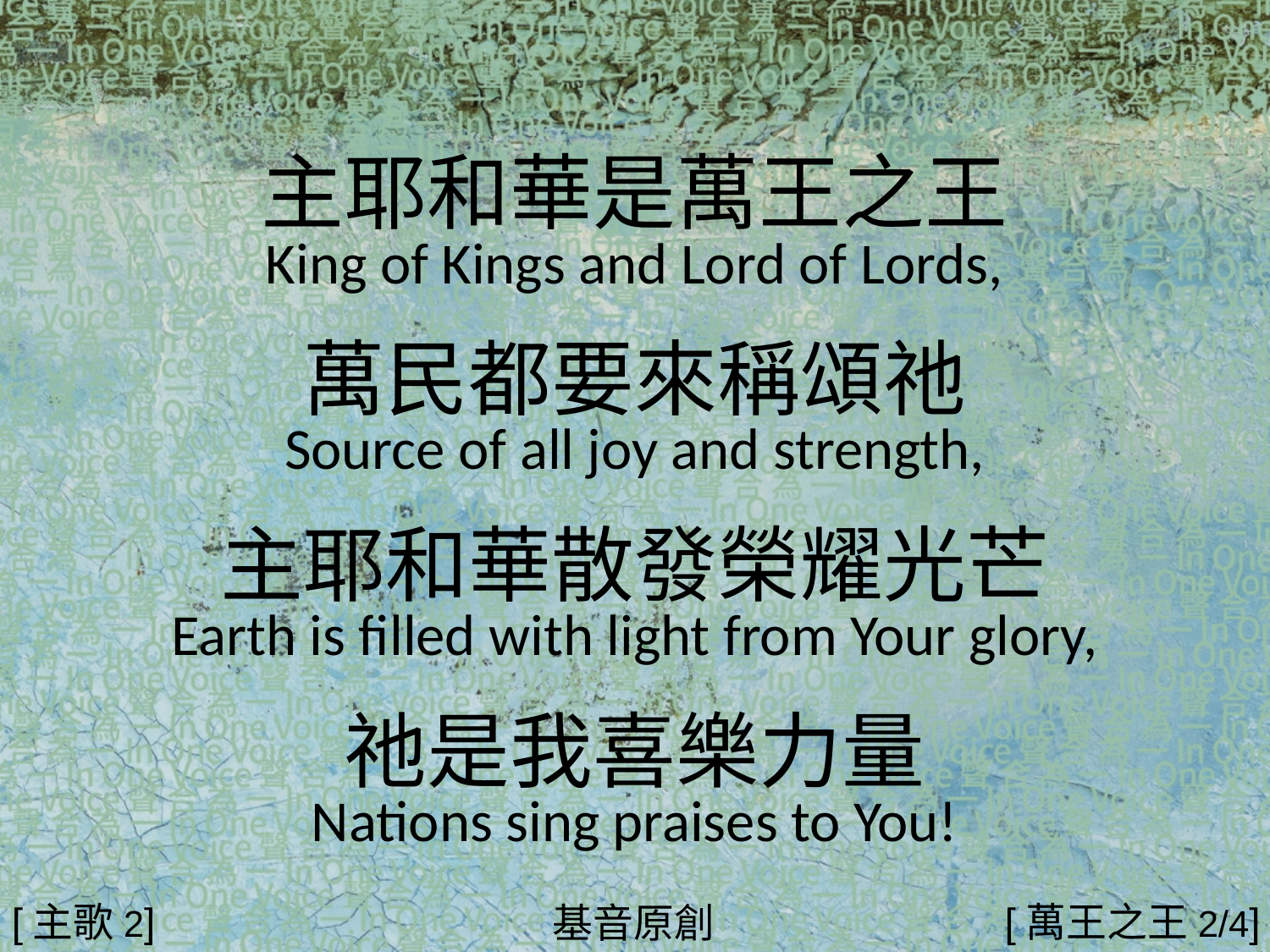

主耶和華是萬王之王
King of Kings and Lord of Lords,

萬民都要來稱頌祂
Source of all joy and strength,

主耶和華散發榮耀光芒
Earth is filled with light from Your glory,

祂是我喜樂力量
Nations sing praises to You!

#

[主歌2]
[萬王之王2/4]
基音原創